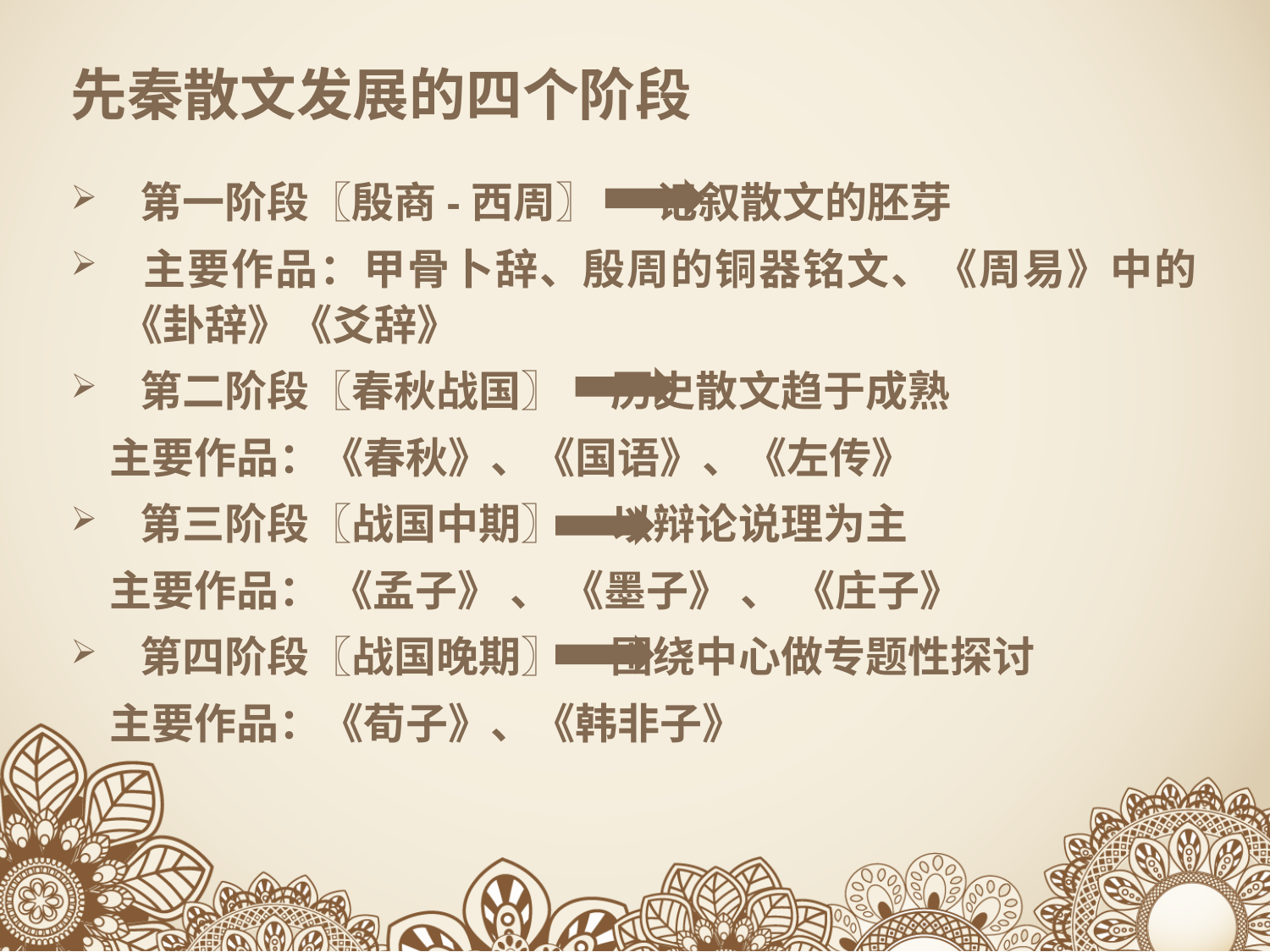

# 先秦散文发展的四个阶段
 第一阶段〖殷商-西周〗      记叙散文的胚芽
 主要作品：甲骨卜辞、殷周的铜器铭文、《周易》中的《卦辞》《爻辞》
 第二阶段〖春秋战国〗     历史散文趋于成熟
   主要作品：《春秋》、《国语》、《左传》
 第三阶段〖战国中期〗     以辩论说理为主
   主要作品： 《孟子》 、 《墨子》 、 《庄子》
 第四阶段〖战国晚期〗     围绕中心做专题性探讨
   主要作品：《荀子》、《韩非子》